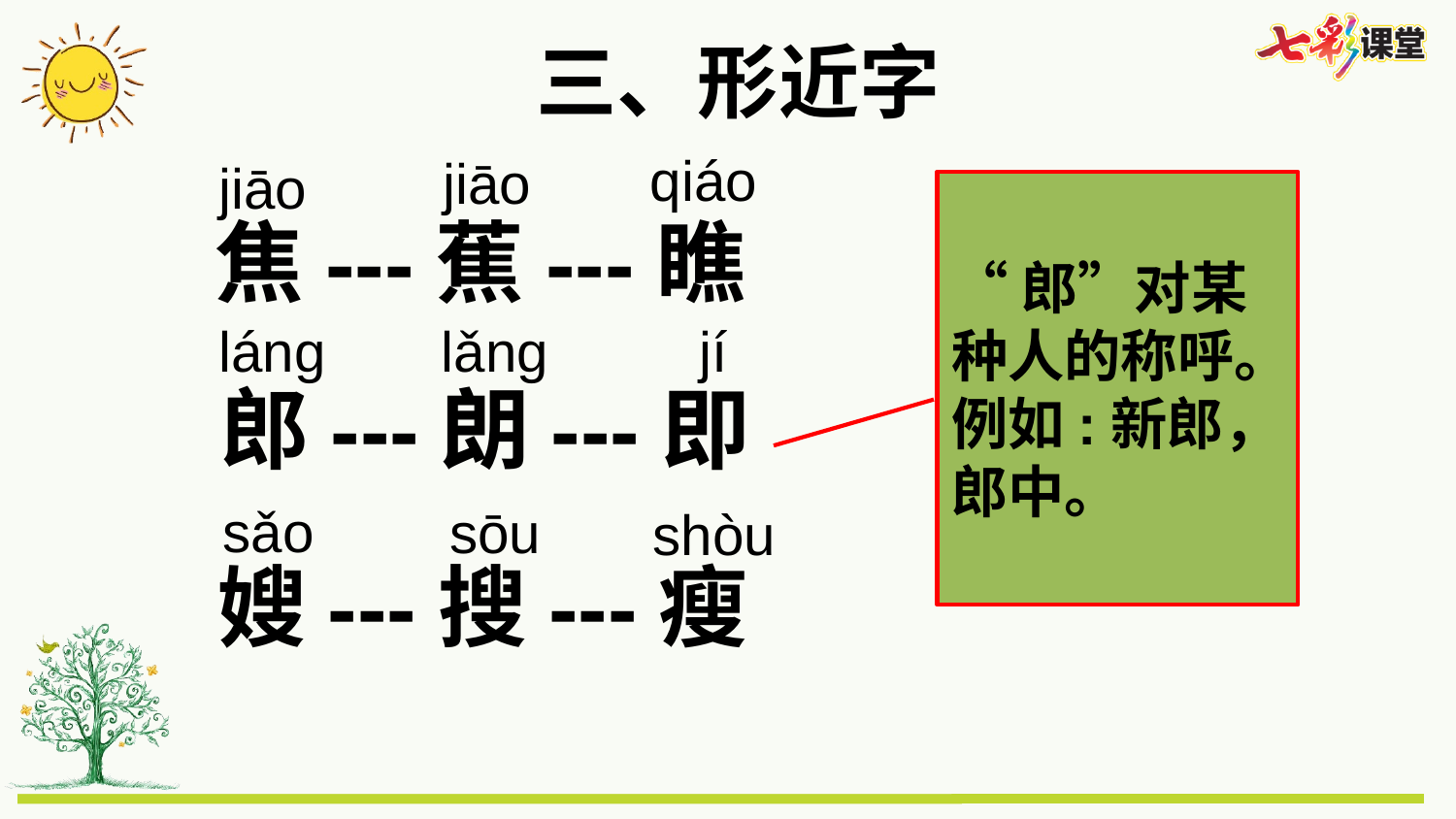

三、形近字
qiáo
jiāo
jiāo
“郎”对某种人的称呼。例如:新郎，郎中。
焦---蕉---瞧
lǎng
jí
láng
郎---朗---即
sǎo
sōu
shòu
嫂---搜---瘦